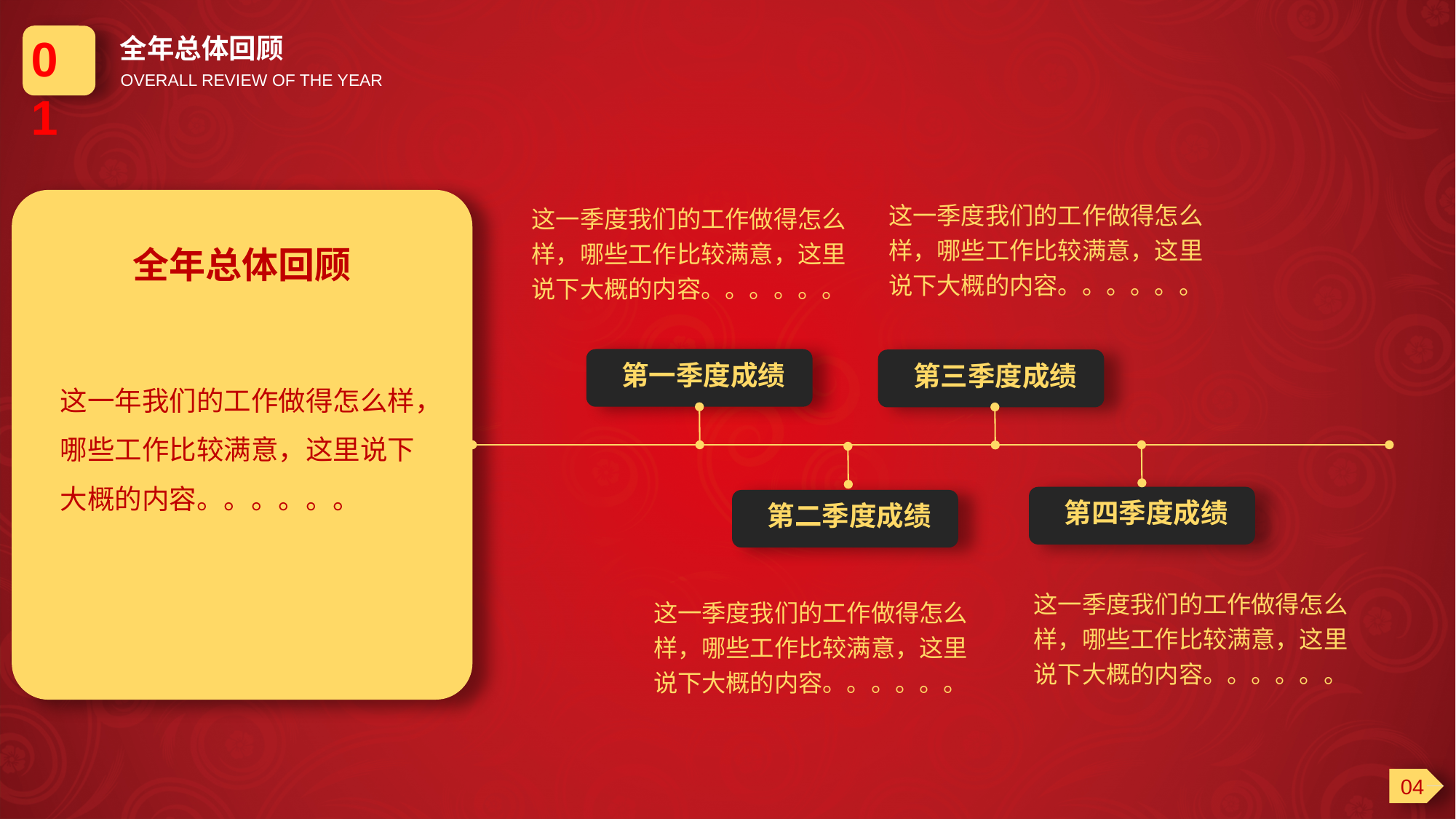

01

全年总体回顾
OVERALL REVIEW OF THE YEAR
这一季度我们的工作做得怎么样，哪些工作比较满意，这里说下大概的内容。。。。。。

这一季度我们的工作做得怎么样，哪些工作比较满意，这里说下大概的内容。。。。。。
全年总体回顾

第一季度成绩
第三季度成绩
这一年我们的工作做得怎么样，哪些工作比较满意，这里说下大概的内容。。。。。。

第四季度成绩
第二季度成绩
这一季度我们的工作做得怎么样，哪些工作比较满意，这里说下大概的内容。。。。。。
这一季度我们的工作做得怎么样，哪些工作比较满意，这里说下大概的内容。。。。。。
04